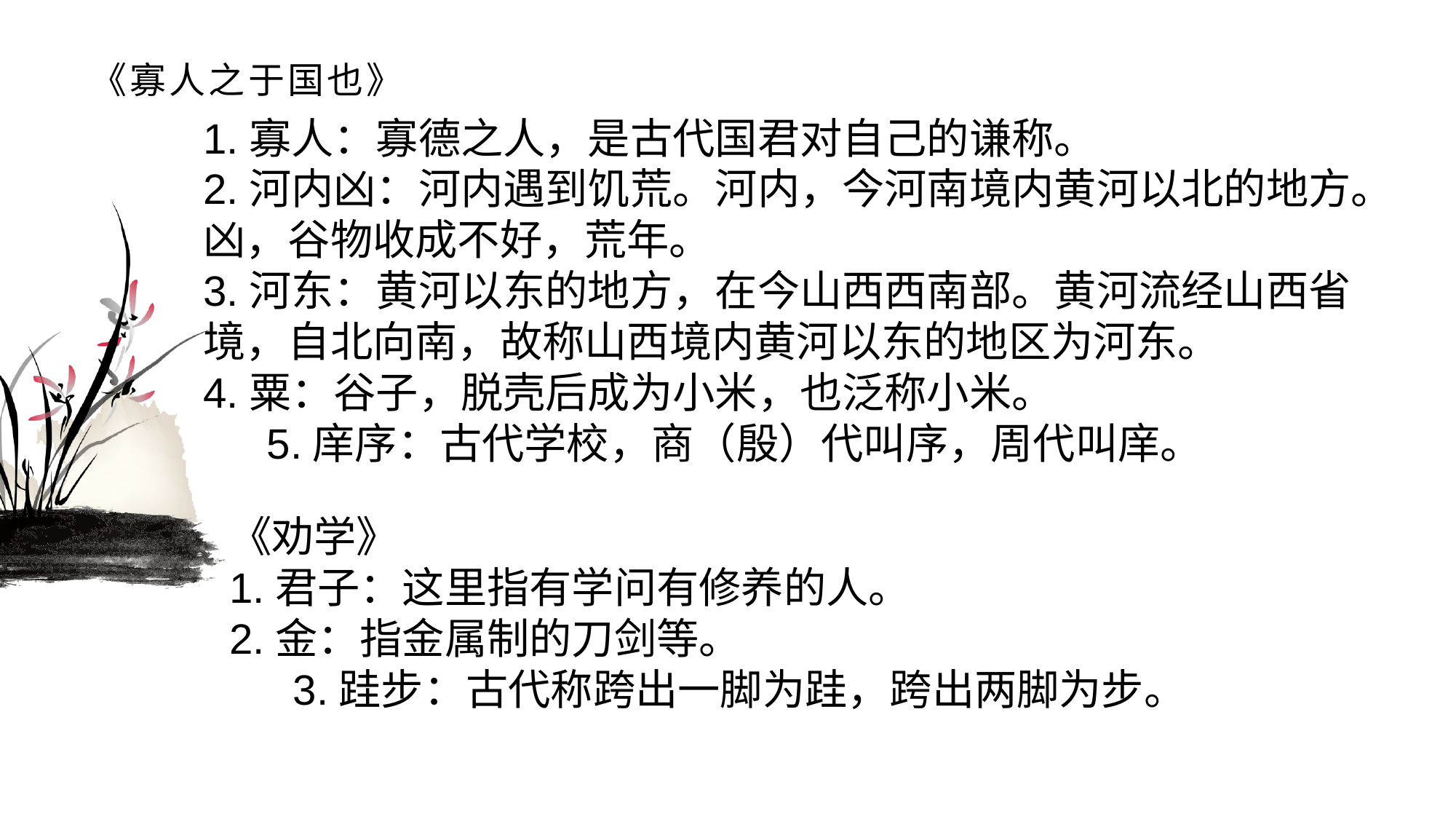

# 《寡人之于国也》
1.寡人：寡德之人，是古代国君对自己的谦称。2.河内凶：河内遇到饥荒。河内，今河南境内黄河以北的地方。凶，谷物收成不好，荒年。3.河东：黄河以东的地方，在今山西西南部。黄河流经山西省境，自北向南，故称山西境内黄河以东的地区为河东。4.粟：谷子，脱壳后成为小米，也泛称小米。5.庠序：古代学校，商（殷）代叫序，周代叫庠。
《劝学》1.君子：这里指有学问有修养的人。                2.金：指金属制的刀剑等。3.跬步：古代称跨出一脚为跬，跨出两脚为步。